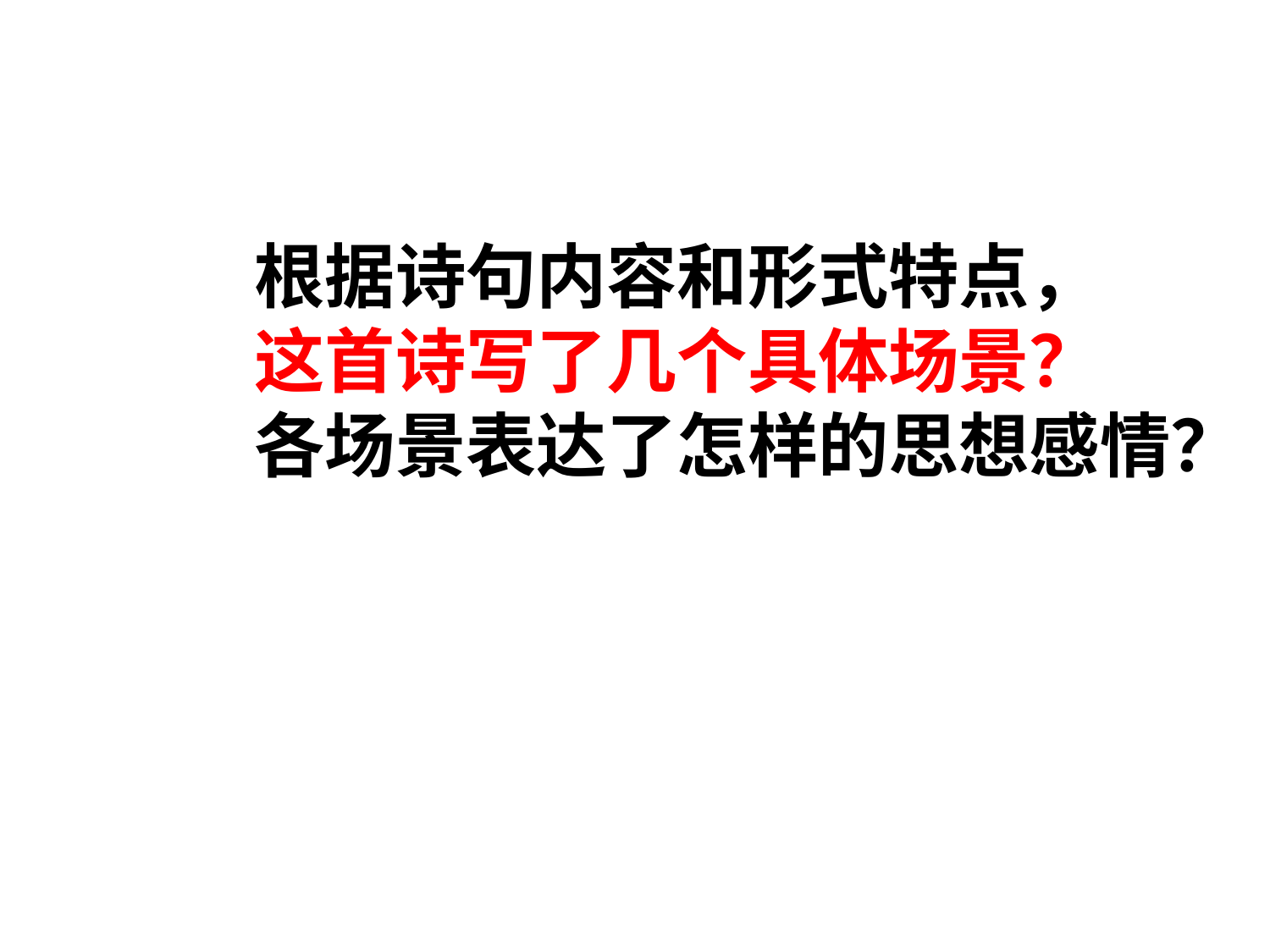

根据诗句内容和形式特点，
这首诗写了几个具体场景？
各场景表达了怎样的思想感情？